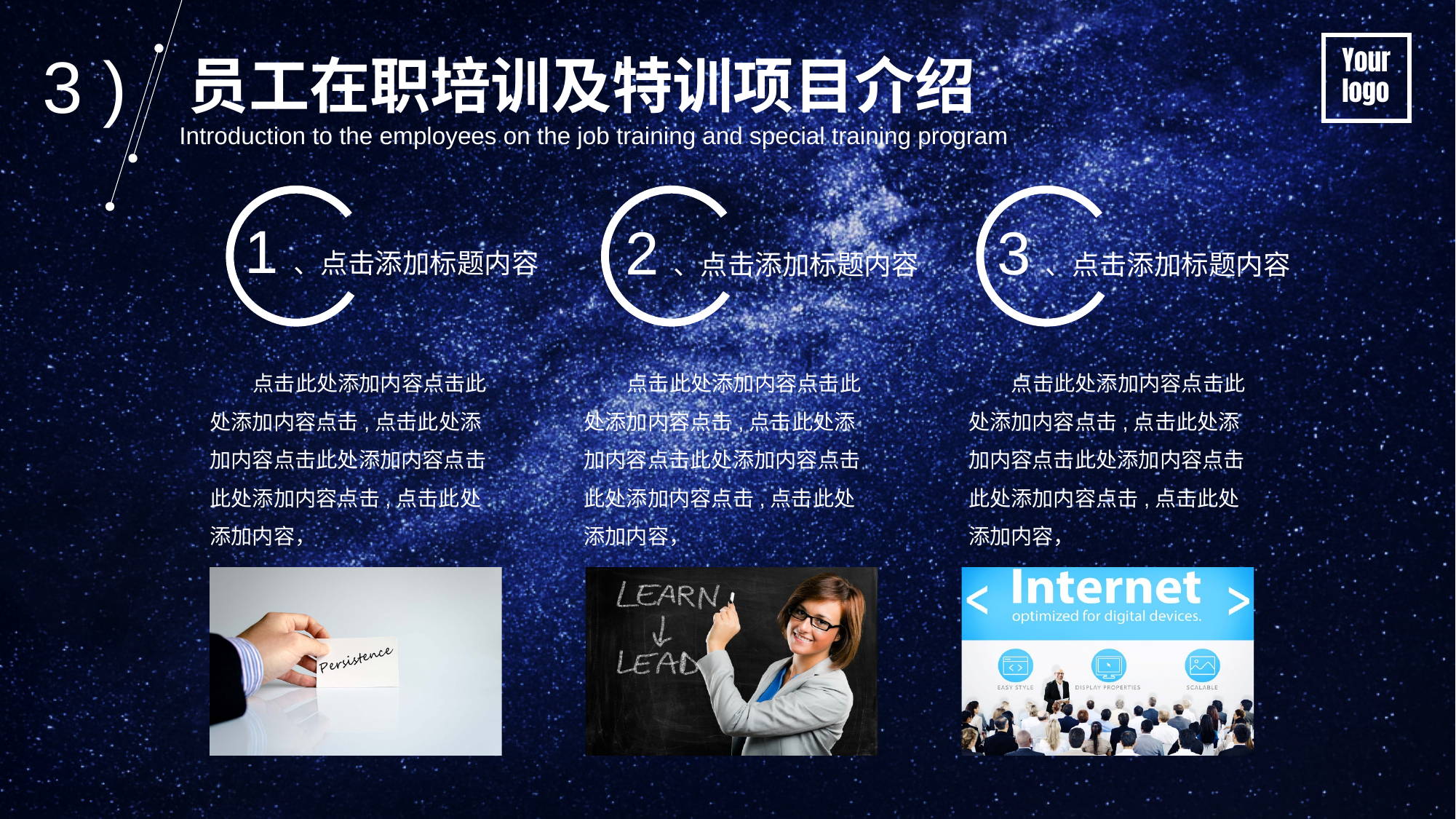

3 )
员工在职培训及特训项目介绍
Introduction to the employees on the job training and special training program

1、点击添加标题内容

2、点击添加标题内容

3、点击添加标题内容
点击此处添加内容点击此处添加内容点击,点击此处添加内容点击此处添加内容点击此处添加内容点击,点击此处添加内容，
点击此处添加内容点击此处添加内容点击,点击此处添加内容点击此处添加内容点击此处添加内容点击,点击此处添加内容，
点击此处添加内容点击此处添加内容点击,点击此处添加内容点击此处添加内容点击此处添加内容点击,点击此处添加内容，

.